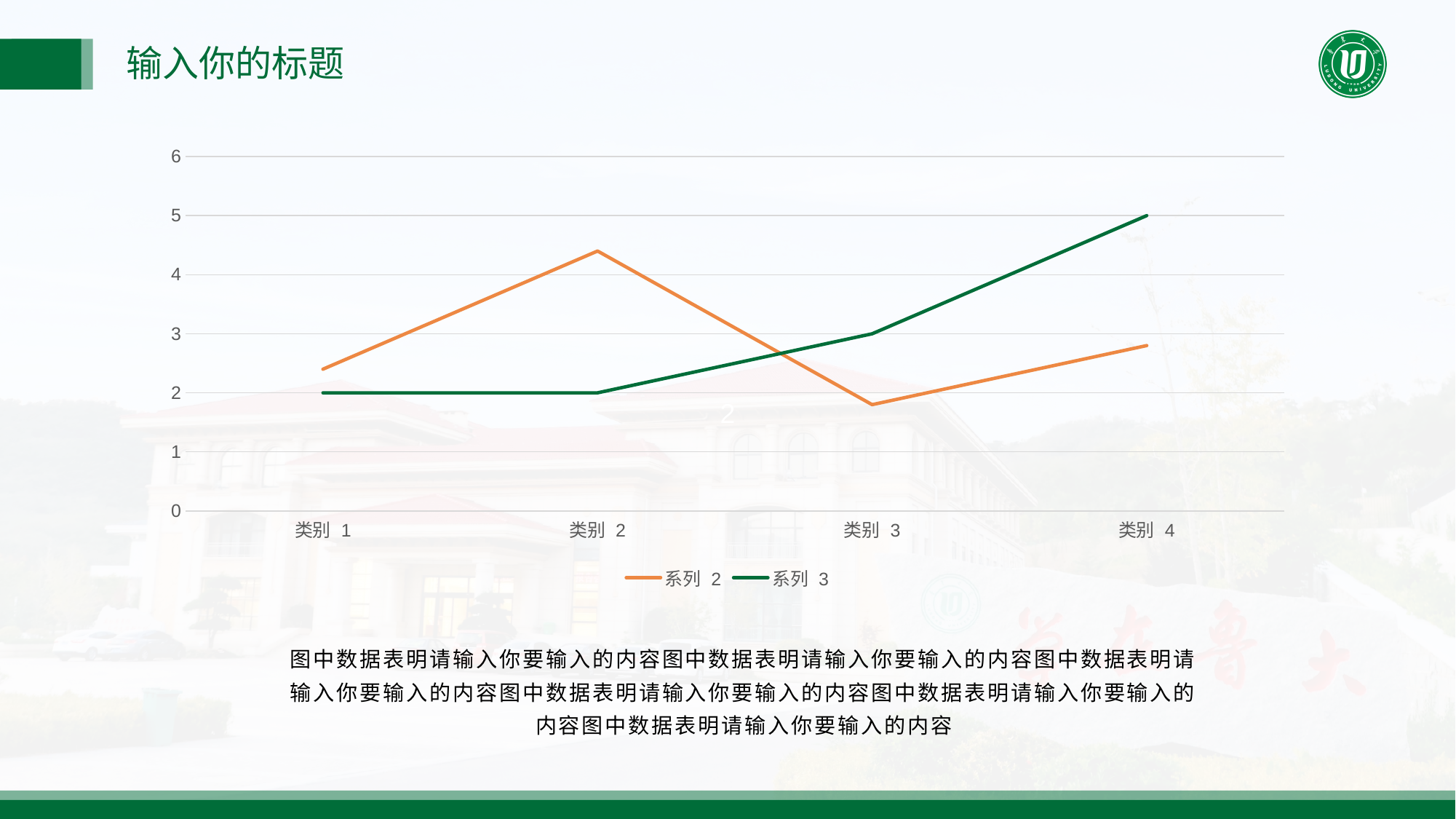

输入你的标题

### Chart

| Category | 系列 2 | 系列 3 |
|---|---|---|
| 类别 1 | 2.4 | 2.0 |
| 类别 2 | 4.4 | 2.0 |
| 类别 3 | 1.8 | 3.0 |
| 类别 4 | 2.8 | 5.0 |
图中数据表明请输入你要输入的内容图中数据表明请输入你要输入的内容图中数据表明请输入你要输入的内容图中数据表明请输入你要输入的内容图中数据表明请输入你要输入的内容图中数据表明请输入你要输入的内容